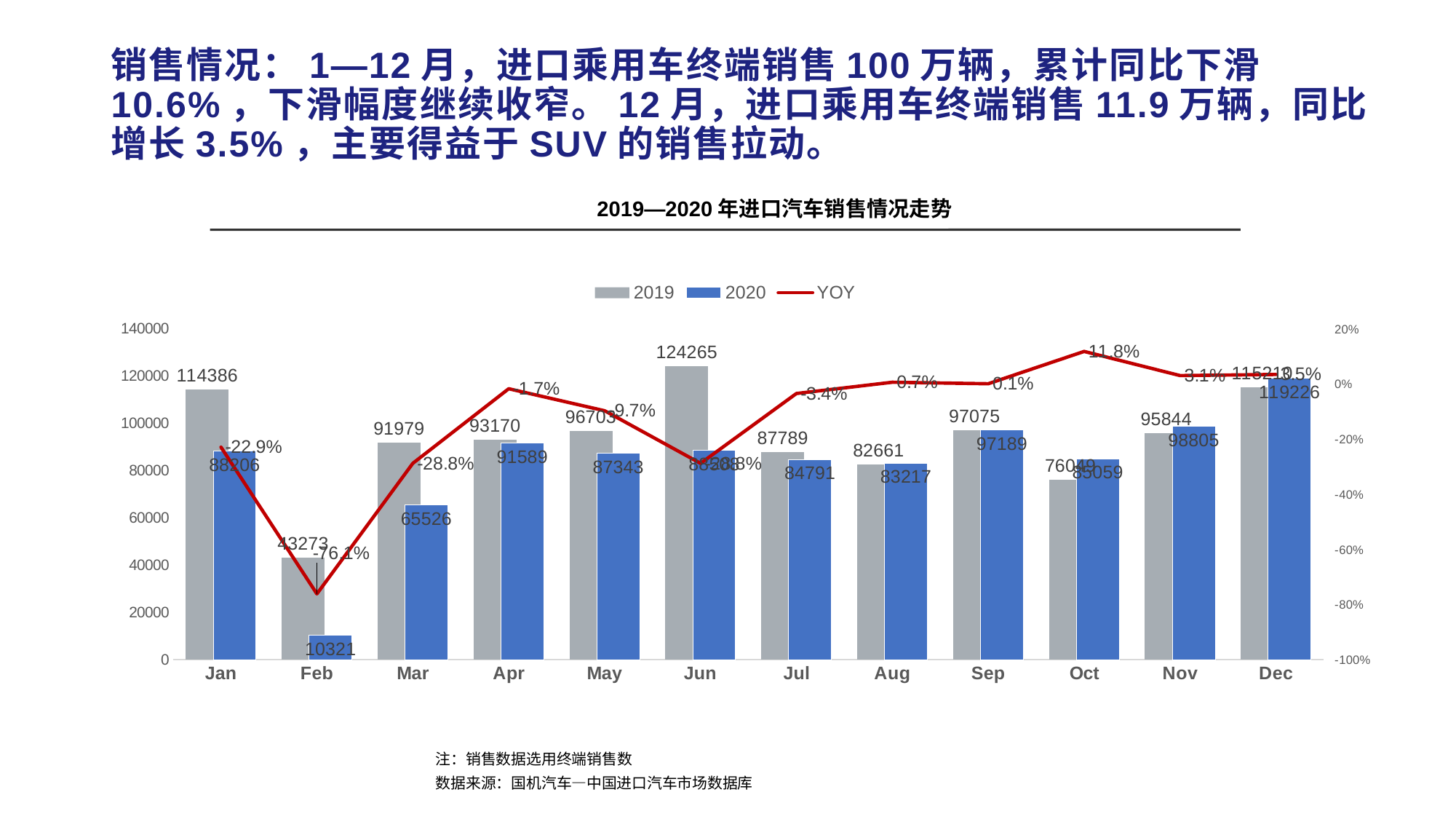

# 销售情况：1—12月，进口乘用车终端销售100万辆，累计同比下滑10.6%，下滑幅度继续收窄。12月，进口乘用车终端销售11.9万辆，同比增长3.5%，主要得益于SUV的销售拉动。
2019—2020年进口汽车销售情况走势

### Chart

| Category | 2019 | 2020 | YOY |
|---|---|---|---|
| Jan | 114386.0 | 88206.0 | -0.22887416292203588 |
| Feb | 43273.0 | 10321.0 | -0.7614909990063088 |
| Mar | 91979.0 | 65526.0 | -0.2875982561236804 |
| Apr | 93170.0 | 91589.0 | -0.016968981431791375 |
| May | 96703.0 | 87343.0 | -0.09679120606392766 |
| Jun | 124265.0 | 88508.0 | -0.2877479579929988 |
| Jul | 87789.0 | 84791.0 | -0.03415006435886048 |
| Aug | 82661.0 | 83217.0 | 0.00672626752640304 |
| Sep | 97075.0 | 97189.0 | 0.0011743497295906291 |
| Oct | 76049.0 | 85059.0 | 0.11847624557850867 |
| Nov | 95844.0 | 98805.0 | 0.030893952673093805 |
| Dec | 115210.0 | 119226.0 | 0.03485808523565659 |
注：销售数据选用终端销售数
数据来源：国机汽车—中国进口汽车市场数据库